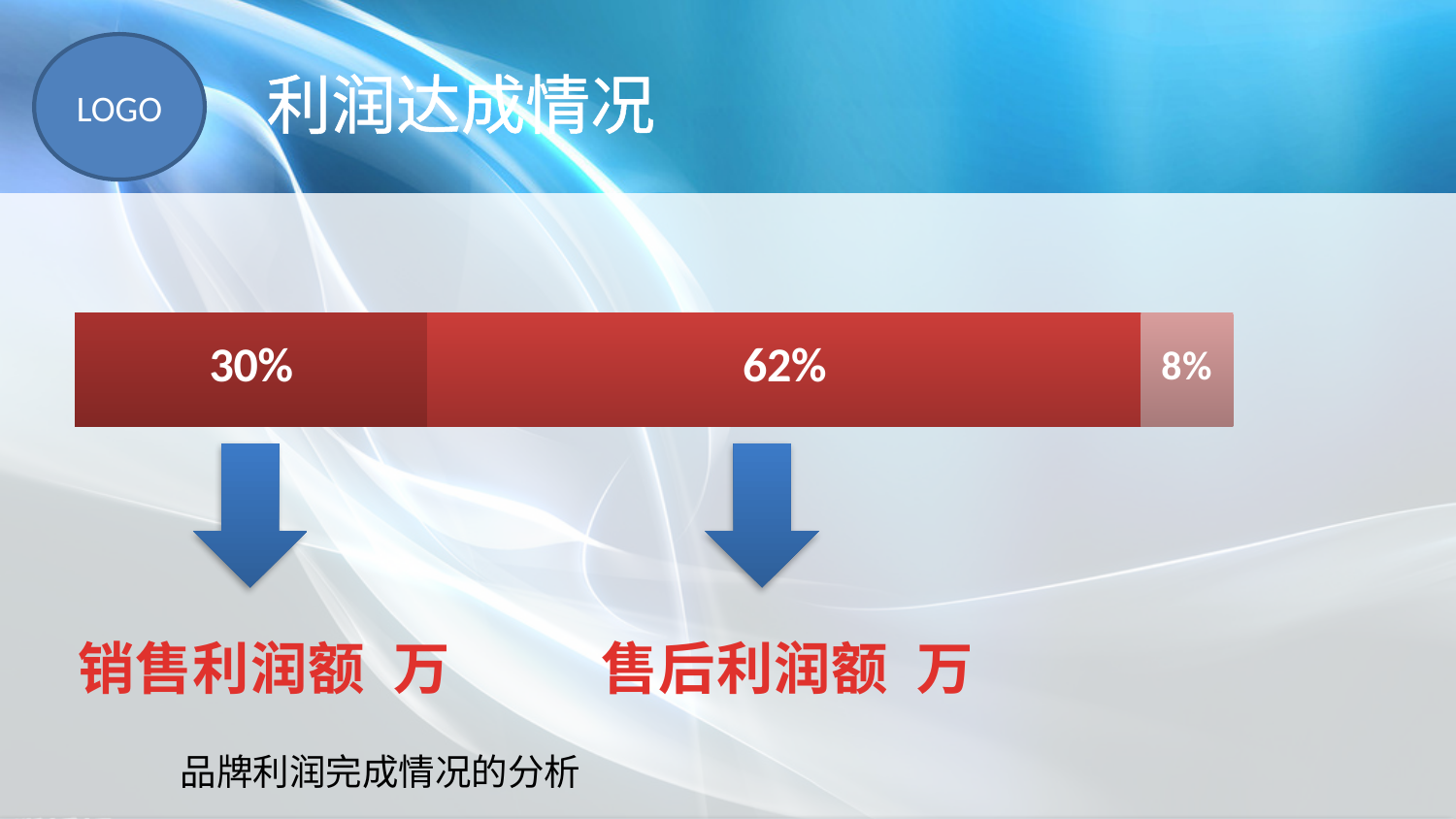

利润达成情况

### Chart

| Category | 销售利润 | 售后利润 | 未达成 |
|---|---|---|---|
| 利润 | 0.30421155729676785 | 0.6165523996082273 | 0.0792360430950049 |

销售利润额  万
售后利润额  万
品牌利润完成情况的分析